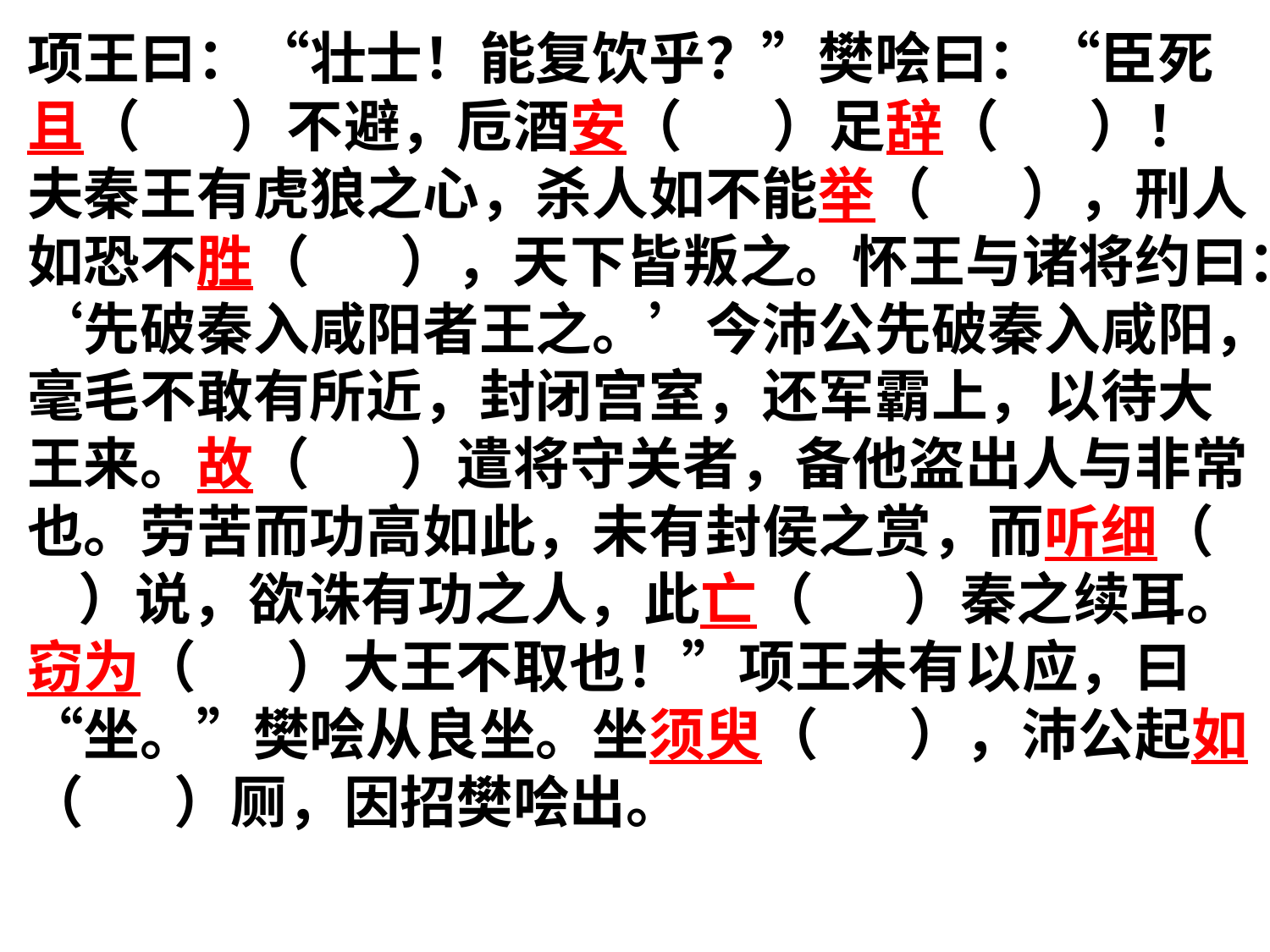

项王曰：“壮士！能复饮乎？”樊哙曰：“臣死且（       ）不避，卮酒安（       ）足辞（       ）！夫秦王有虎狼之心，杀人如不能举（       ），刑人如恐不胜（       ），天下皆叛之。怀王与诸将约曰：‘先破秦入咸阳者王之。’今沛公先破秦入咸阳，毫毛不敢有所近，封闭宫室，还军霸上，以待大王来。故（       ）遣将守关者，备他盗出人与非常也。劳苦而功高如此，未有封侯之赏，而听细（       ）说，欲诛有功之人，此亡（       ）秦之续耳。窃为（       ）大王不取也！”项王未有以应，曰“坐。”樊哙从良坐。坐须臾（       ），沛公起如（       ）厕，因招樊哙出。